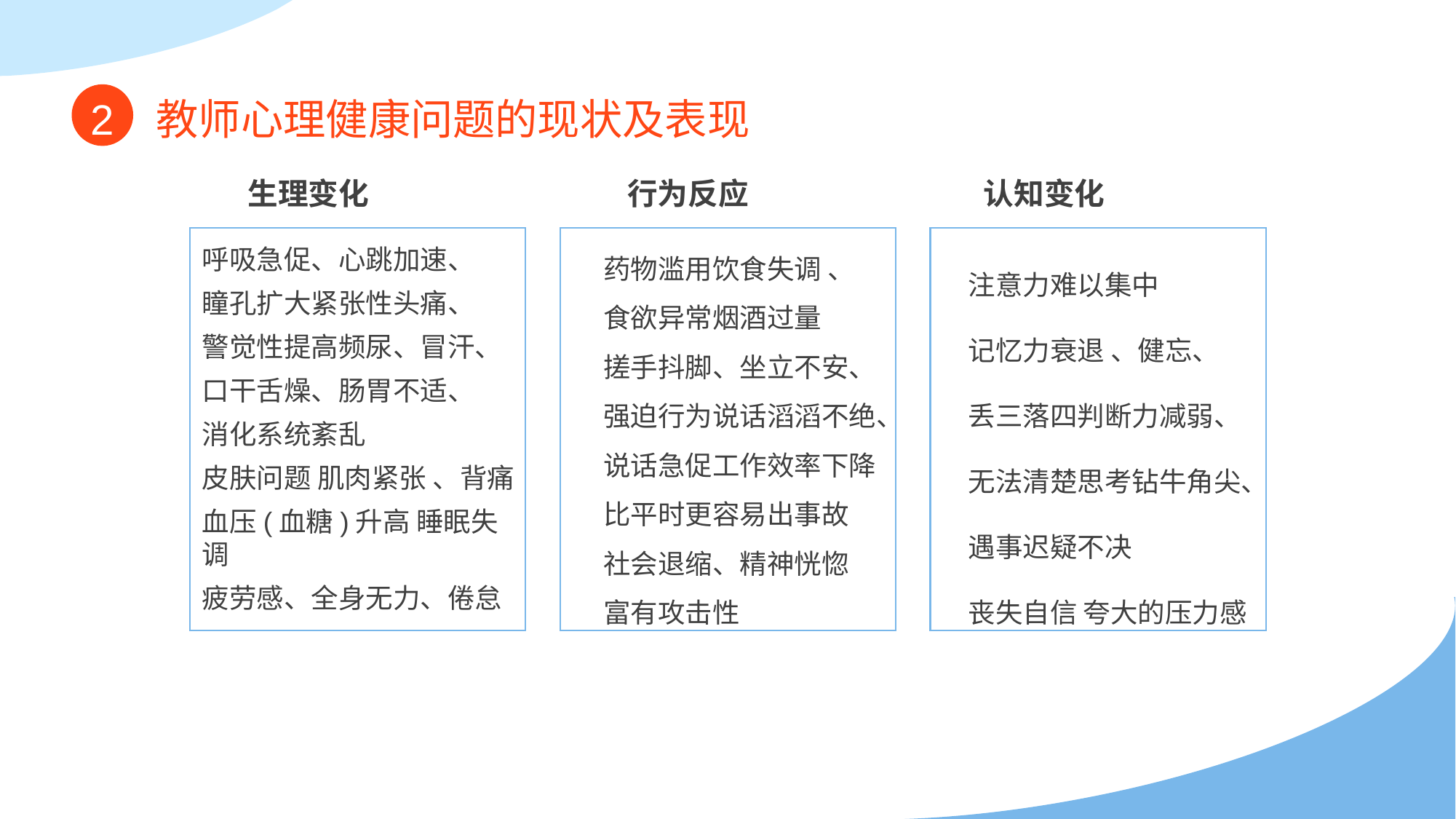

2
教师心理健康问题的现状及表现
生理变化
行为反应
认知变化

呼吸急促、心跳加速、
瞳孔扩大紧张性头痛、
警觉性提高频尿、冒汗、
口干舌燥、肠胃不适、
消化系统紊乱
皮肤问题 肌肉紧张 、背痛
血压(血糖)升高 睡眠失调
疲劳感、全身无力、倦怠

药物滥用饮食失调 、
食欲异常烟酒过量
搓手抖脚、坐立不安、
强迫行为说话滔滔不绝、
说话急促工作效率下降
比平时更容易出事故
社会退缩、精神恍惚
富有攻击性

注意力难以集中
记忆力衰退 、健忘、
丢三落四判断力减弱、
无法清楚思考钻牛角尖、
遇事迟疑不决
丧失自信 夸大的压力感